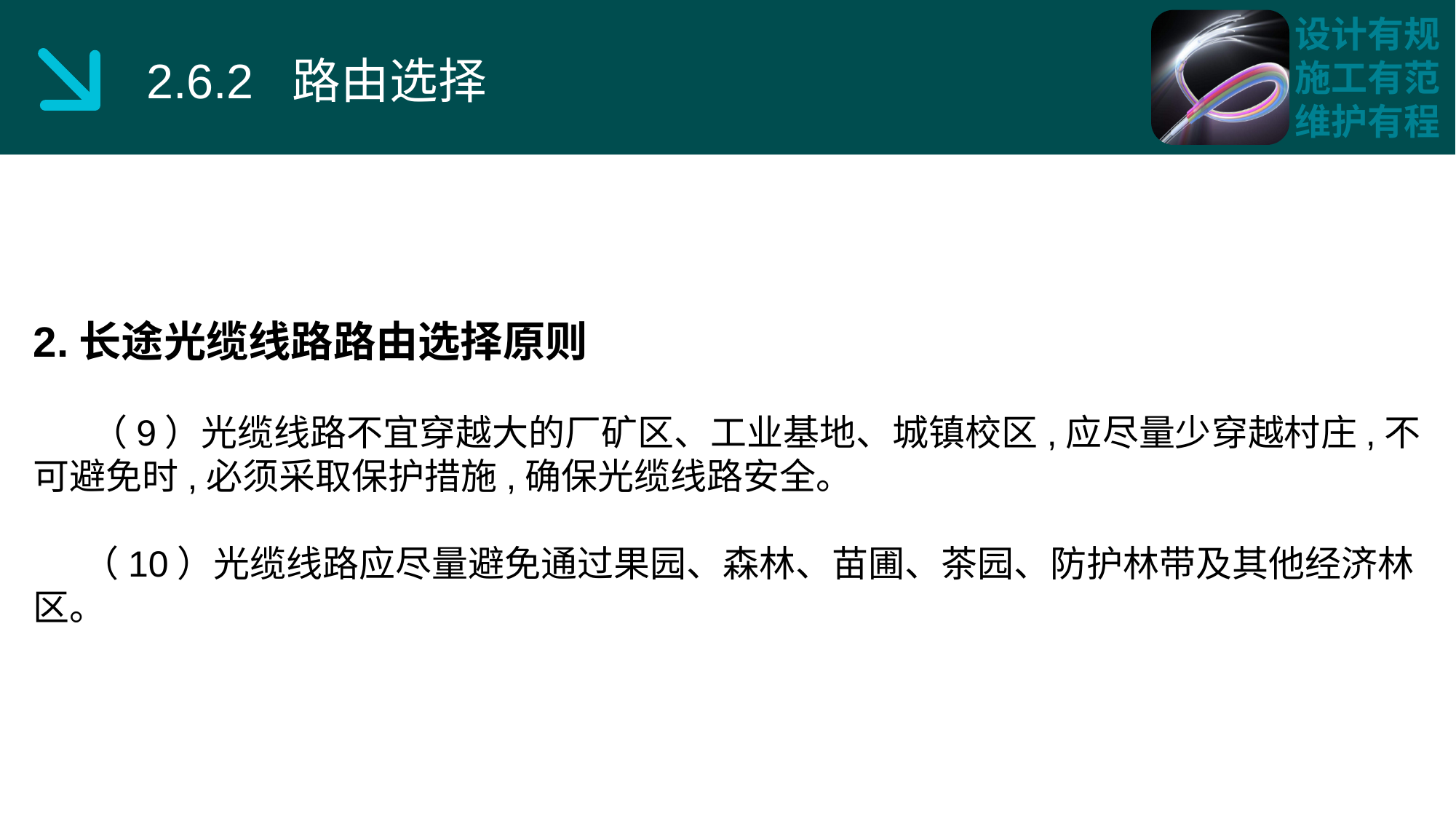

2.6.2  路由选择

2.长途光缆线路路由选择原则

      （9）光缆线路不宜穿越大的厂矿区、工业基地、城镇校区,应尽量少穿越村庄,不可避免时,必须采取保护措施,确保光缆线路安全。

     （10）光缆线路应尽量避免通过果园、森林、苗圃、茶园、防护林带及其他经济林区。